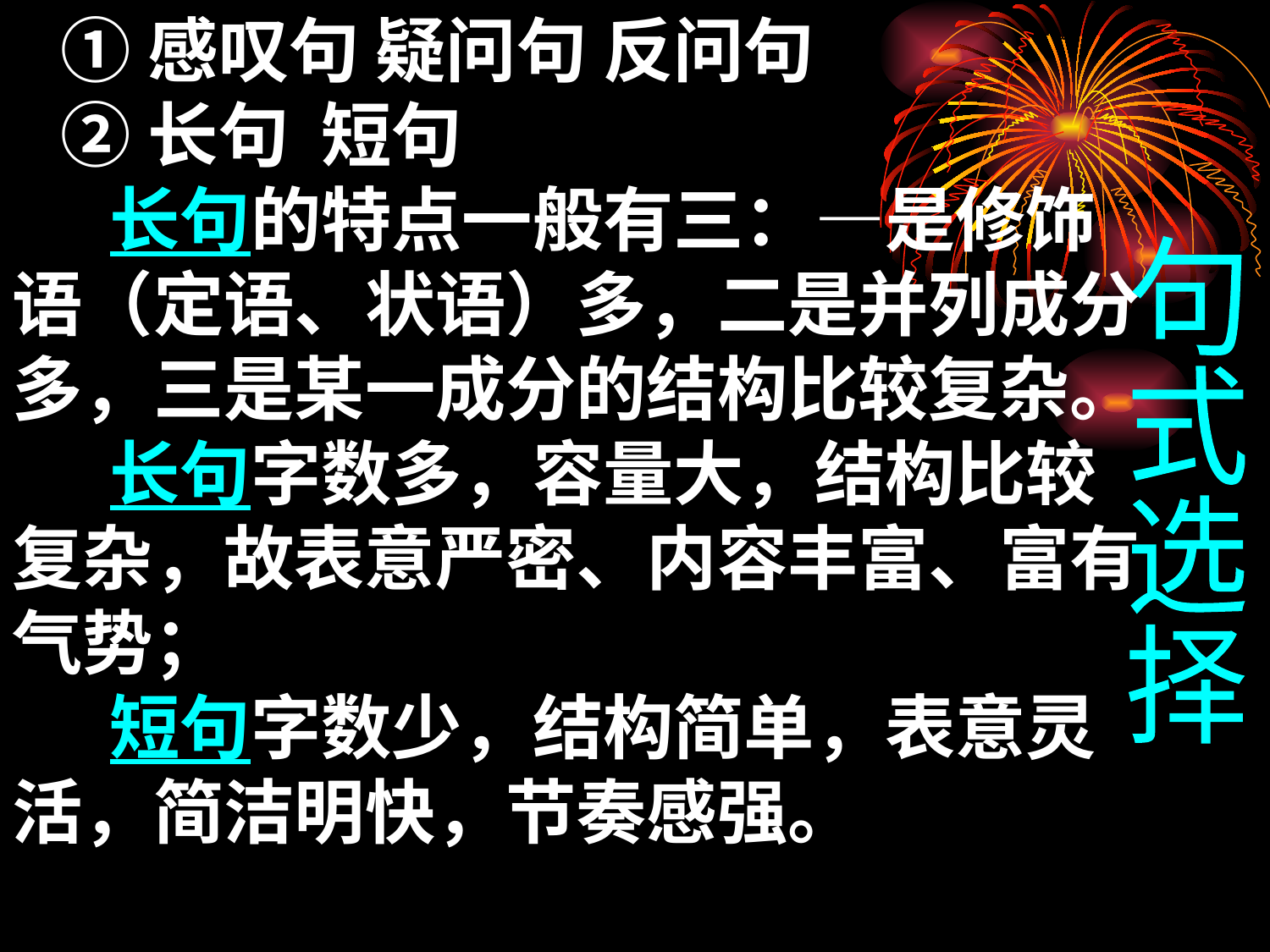

①感叹句 疑问句 反问句
   ②长句  短句
     长句的特点一般有三：—是修饰语（定语、状语）多，二是并列成分多，三是某一成分的结构比较复杂。
     长句字数多，容量大，结构比较复杂，故表意严密、内容丰富、富有气势；
     短句字数少，结构简单，表意灵活，简洁明快，节奏感强。
句
式
选
择